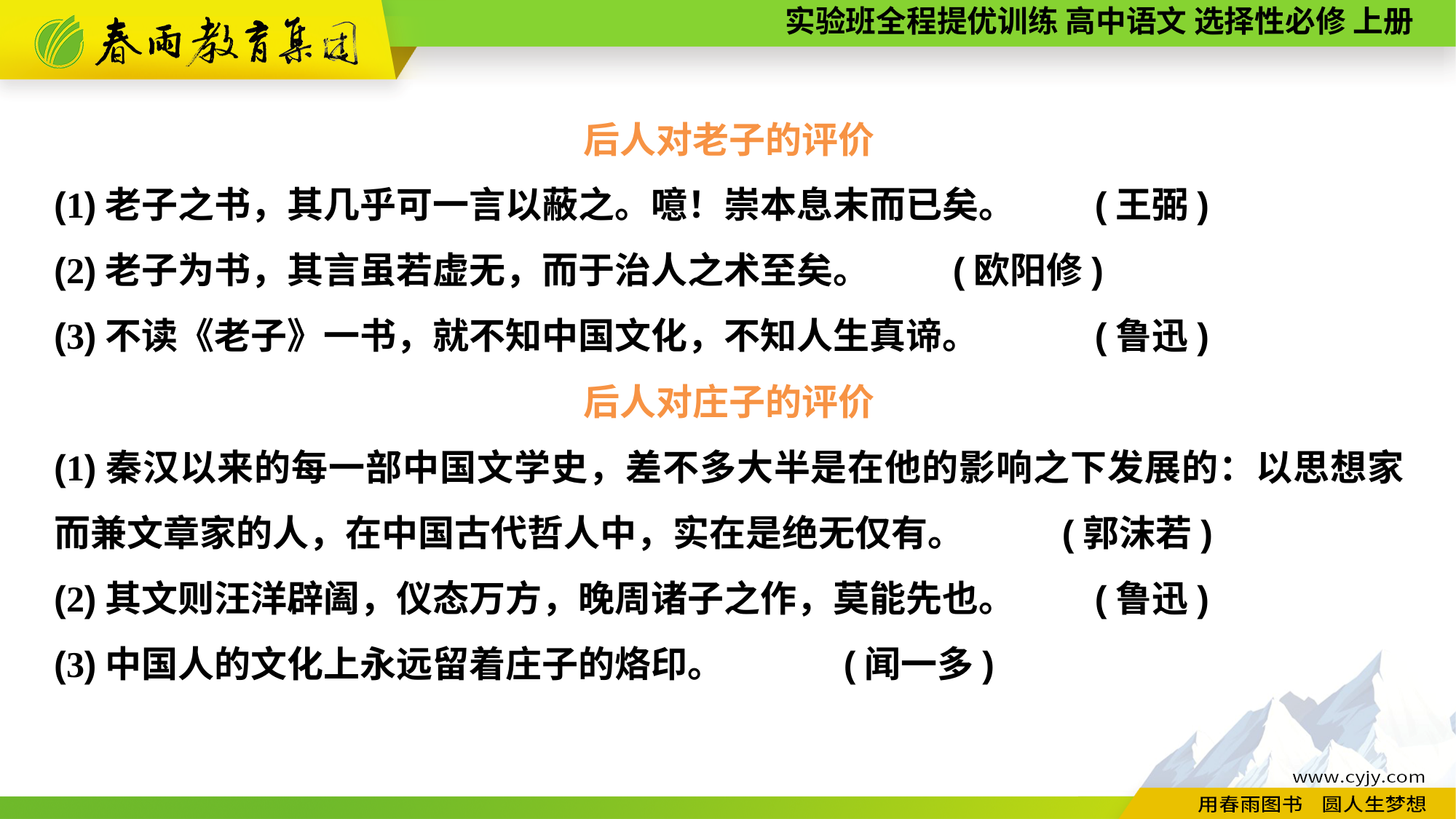

后人对老子的评价
(1)老子之书，其几乎可一言以蔽之。噫！崇本息末而已矣。	      (王弼)
(2)老子为书，其言虽若虚无，而于治人之术至矣。	  (欧阳修)
(3)不读《老子》一书，就不知中国文化，不知人生真谛。	      (鲁迅)
后人对庄子的评价
(1)秦汉以来的每一部中国文学史，差不多大半是在他的影响之下发展的：以思想家而兼文章家的人，在中国古代哲人中，实在是绝无仅有。	  (郭沫若)
(2)其文则汪洋辟阖，仪态万方，晚周诸子之作，莫能先也。	      (鲁迅)
(3)中国人的文化上永远留着庄子的烙印。	  (闻一多)